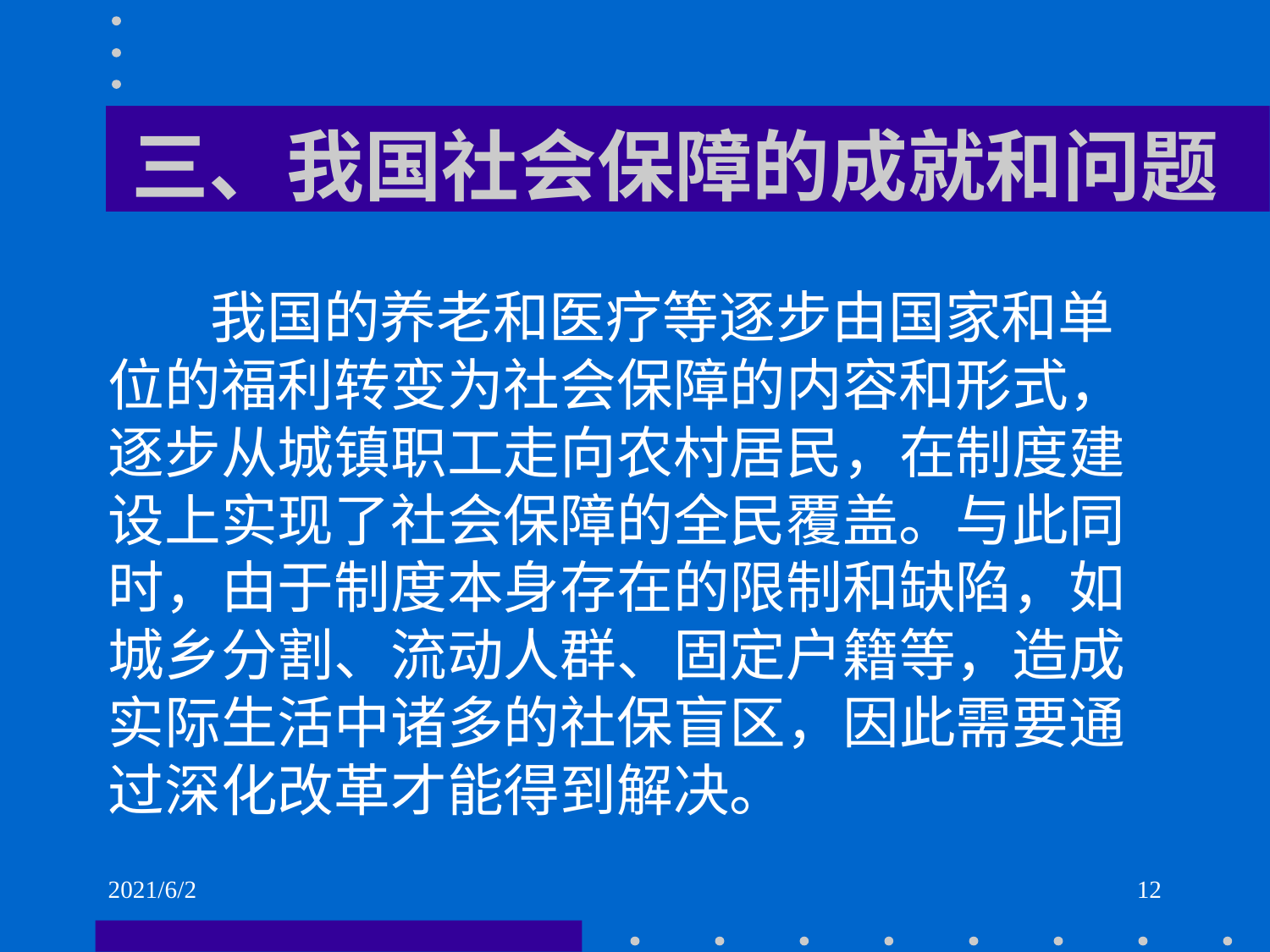

# 三、我国社会保障的成就和问题
       我国的养老和医疗等逐步由国家和单位的福利转变为社会保障的内容和形式，逐步从城镇职工走向农村居民，在制度建设上实现了社会保障的全民覆盖。与此同时，由于制度本身存在的限制和缺陷，如城乡分割、流动人群、固定户籍等，造成实际生活中诸多的社保盲区，因此需要通过深化改革才能得到解决。

2021/6/2
12